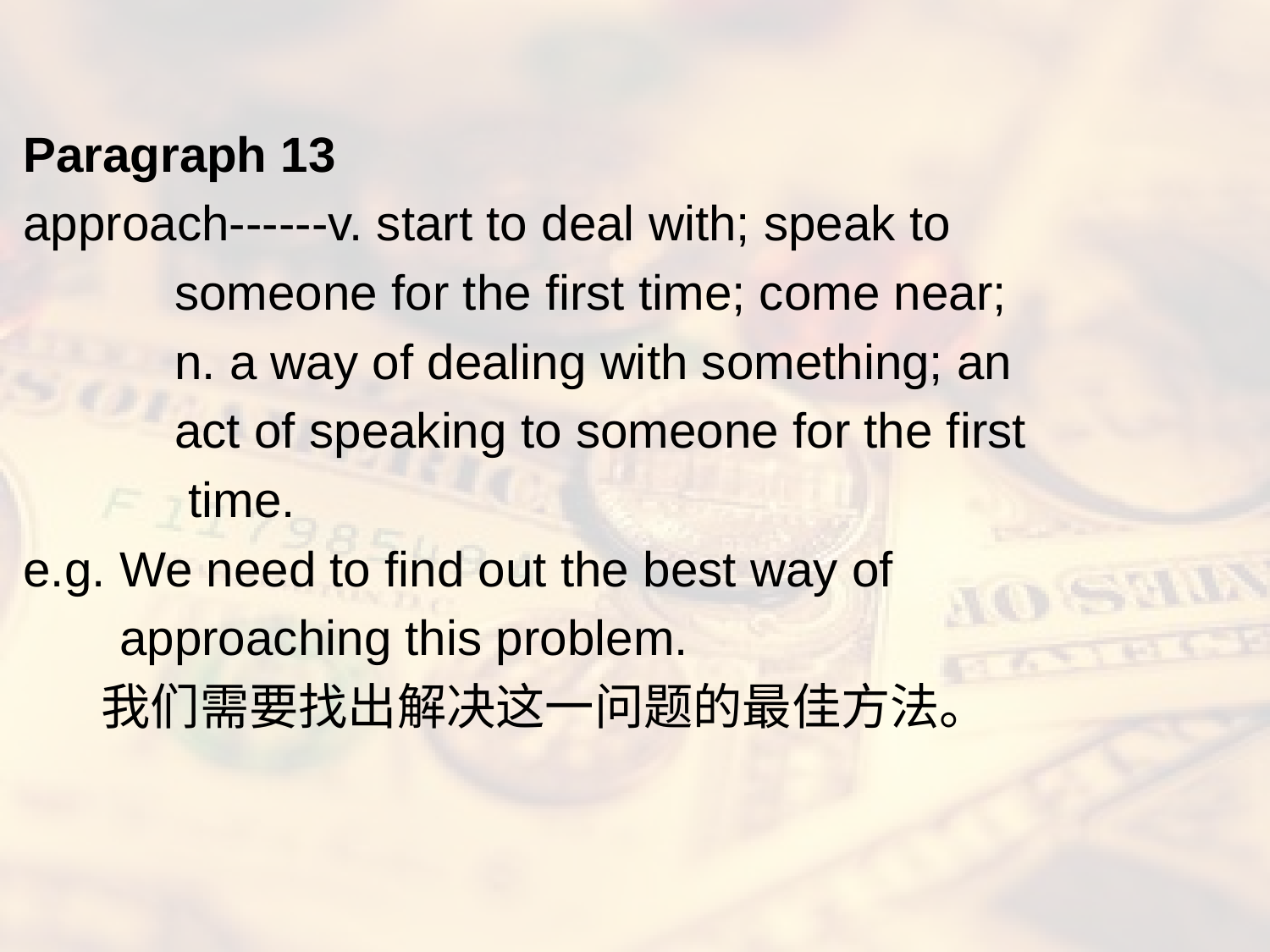

#
Paragraph 13
approach------v. start to deal with; speak to
           someone for the first time; come near;
           n. a way of dealing with something; an
           act of speaking to someone for the first
            time.
e.g. We need to find out the best way of
       approaching this problem.
      我们需要找出解决这一问题的最佳方法。